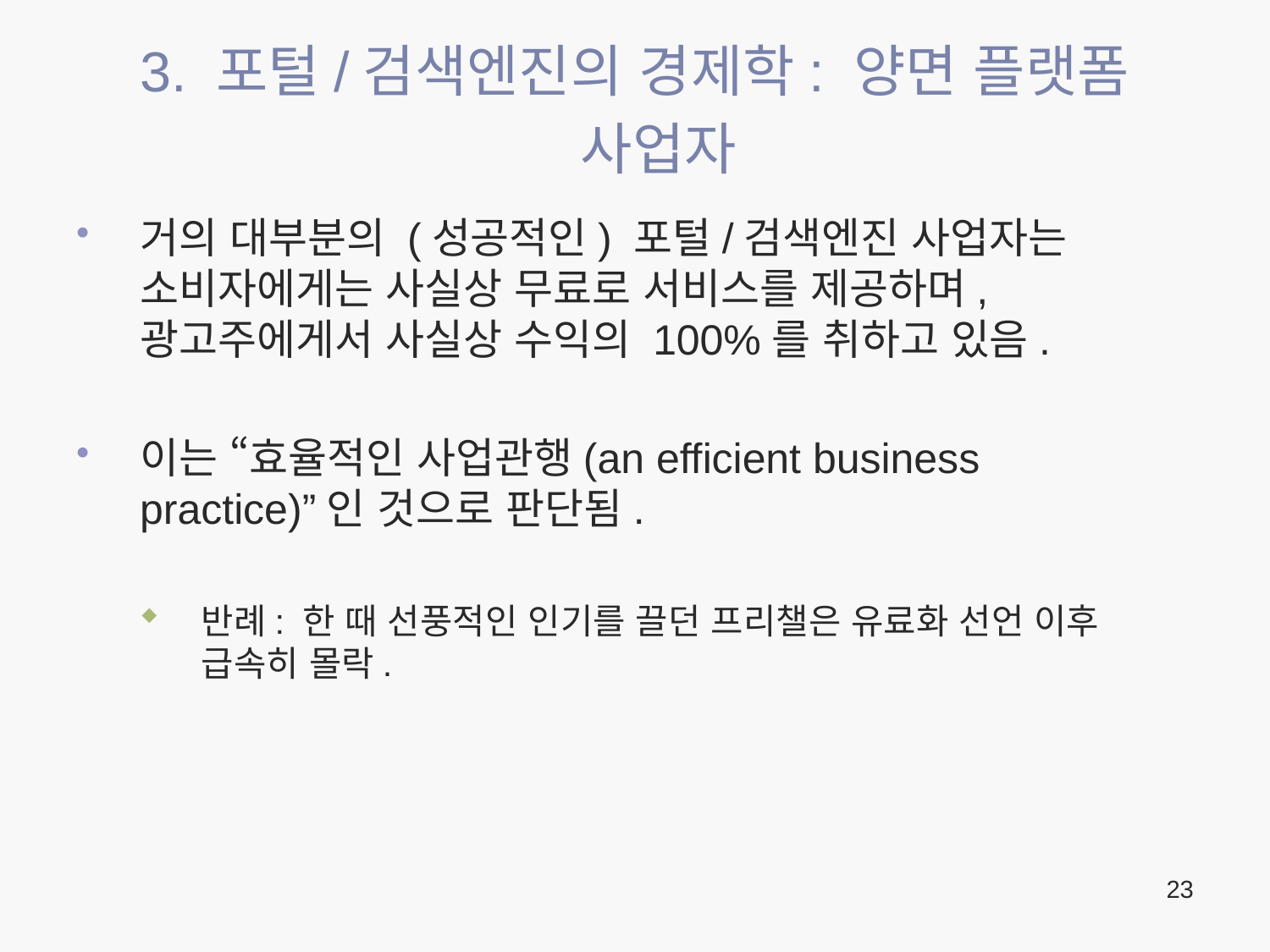

# 3. 포털/검색엔진의 경제학: 양면 플랫폼 사업자
거의 대부분의 (성공적인) 포털/검색엔진 사업자는 소비자에게는 사실상 무료로 서비스를 제공하며, 광고주에게서 사실상 수익의 100%를 취하고 있음.

이는 “효율적인 사업관행(an efficient business practice)”인 것으로 판단됨.

반례: 한 때 선풍적인 인기를 끌던 프리챌은 유료화 선언 이후 급속히 몰락.
23